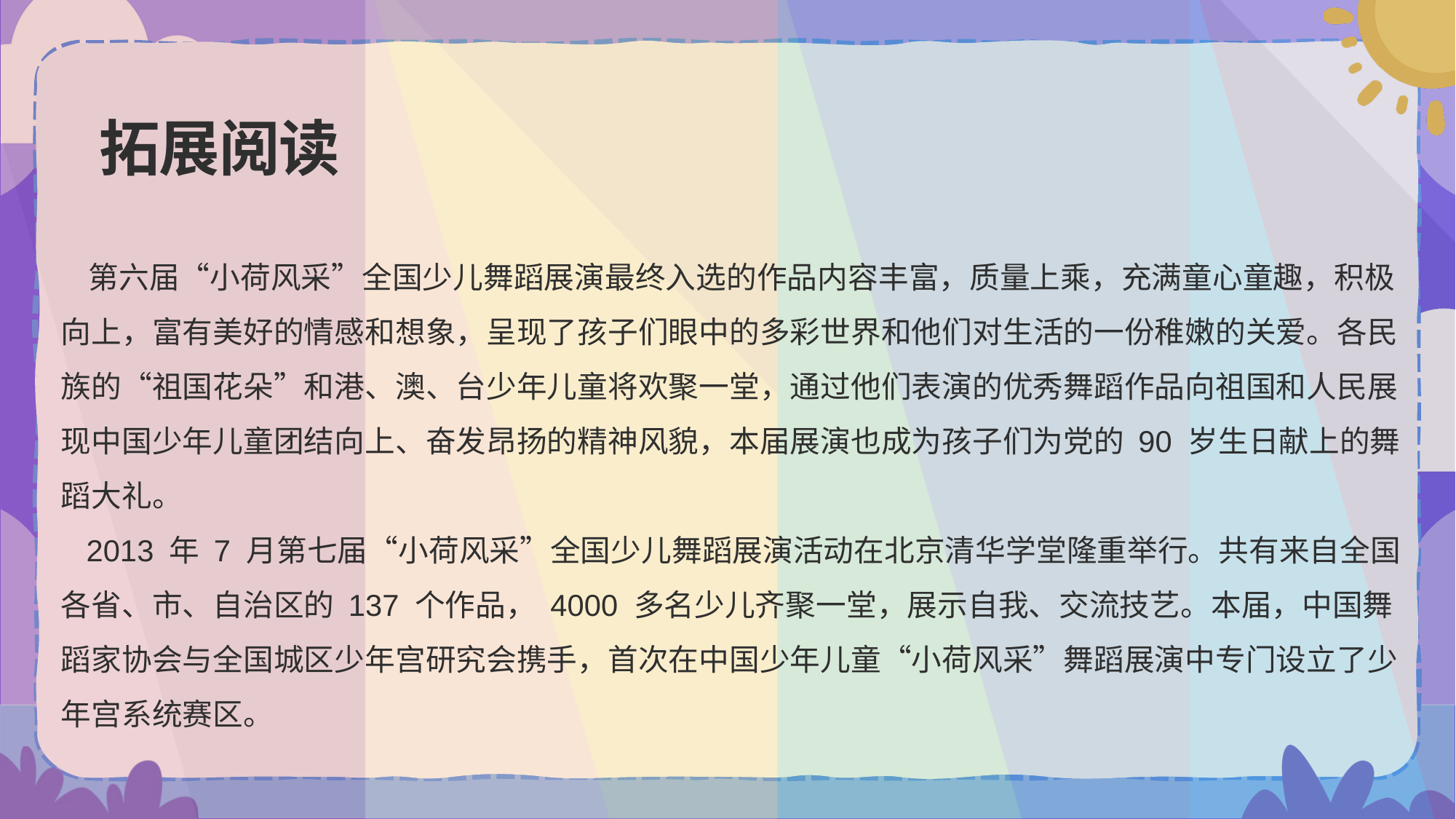

# 拓展阅读
   第六届“小荷风采”全国少儿舞蹈展演最终入选的作品内容丰富，质量上乘，充满童心童趣，积极向上，富有美好的情感和想象，呈现了孩子们眼中的多彩世界和他们对生活的一份稚嫩的关爱。各民族的“祖国花朵”和港、澳、台少年儿童将欢聚一堂，通过他们表演的优秀舞蹈作品向祖国和人民展现中国少年儿童团结向上、奋发昂扬的精神风貌，本届展演也成为孩子们为党的 90 岁生日献上的舞蹈大礼。
   2013 年 7 月第七届“小荷风采”全国少儿舞蹈展演活动在北京清华学堂隆重举行。共有来自全国各省、市、自治区的 137 个作品， 4000 多名少儿齐聚一堂，展示自我、交流技艺。本届，中国舞蹈家协会与全国城区少年宫研究会携手，首次在中国少年儿童“小荷风采”舞蹈展演中专门设立了少年宫系统赛区。